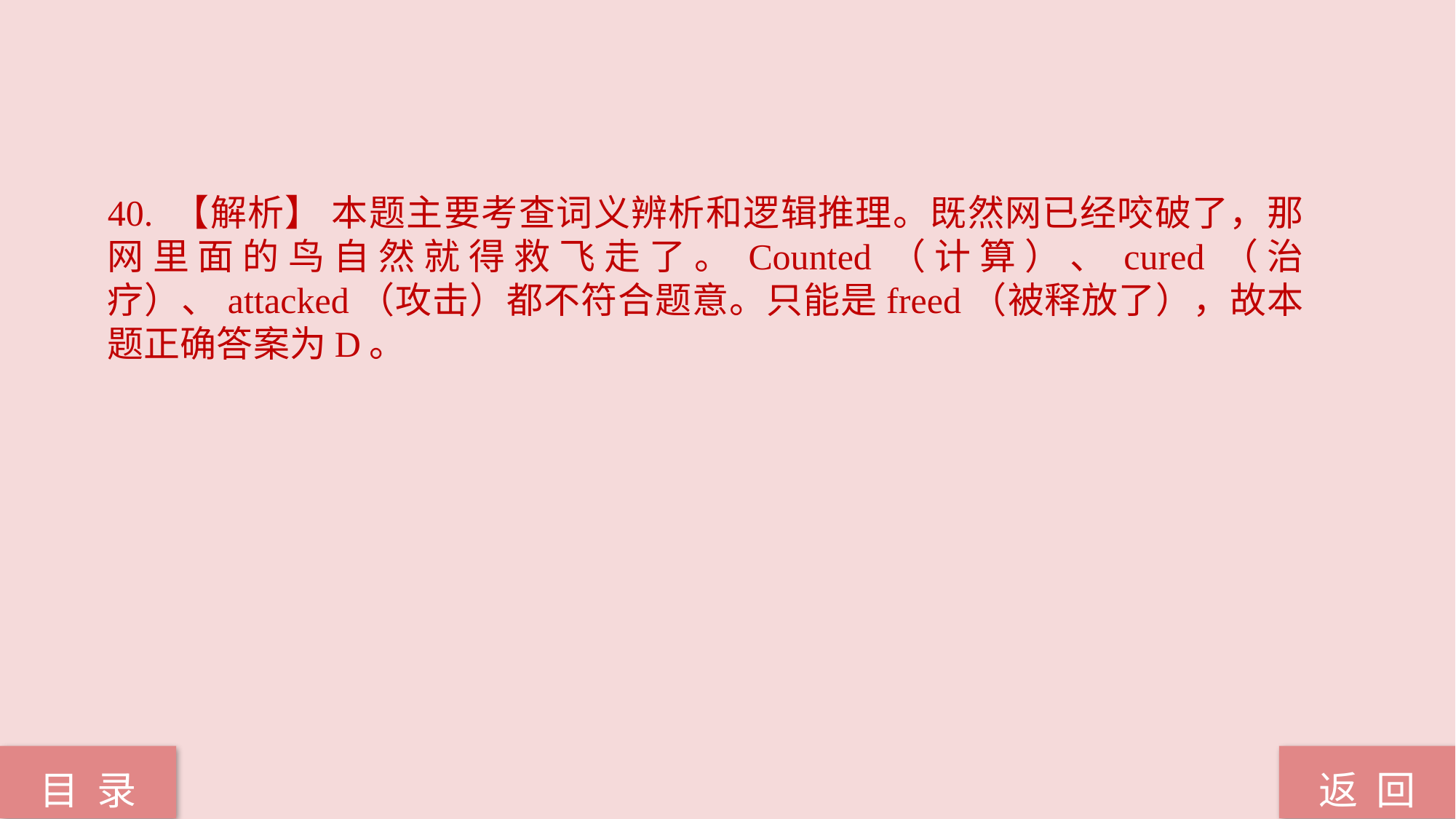

40. 【解析】 本题主要考查词义辨析和逻辑推理。既然网已经咬破了，那网里面的鸟自然就得救飞走了。Counted（计算）、cured（治疗）、attacked（攻击）都不符合题意。只能是freed（被释放了），故本题正确答案为D。
返  回